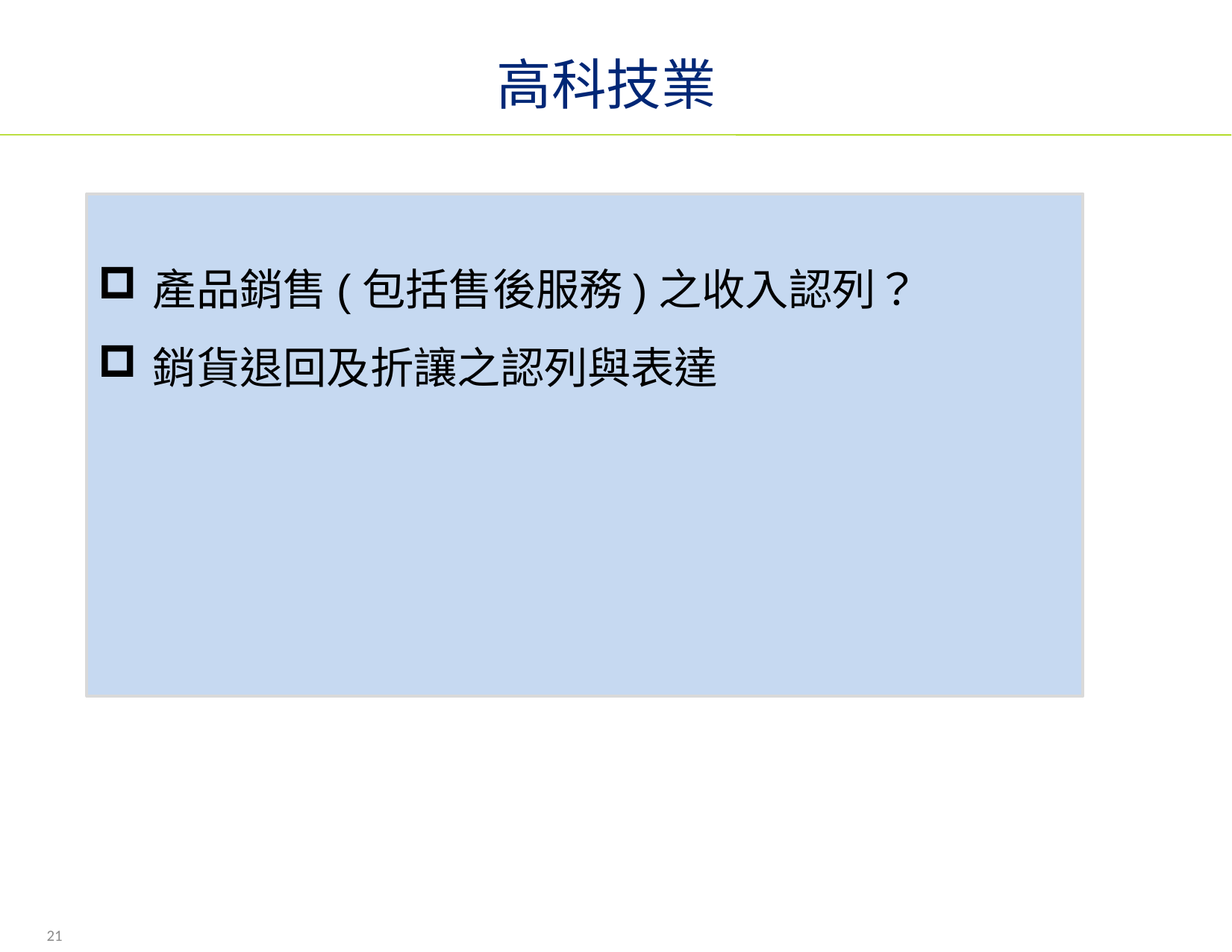

# 高科技業

產品銷售(包括售後服務)之收入認列？
銷貨退回及折讓之認列與表達

21